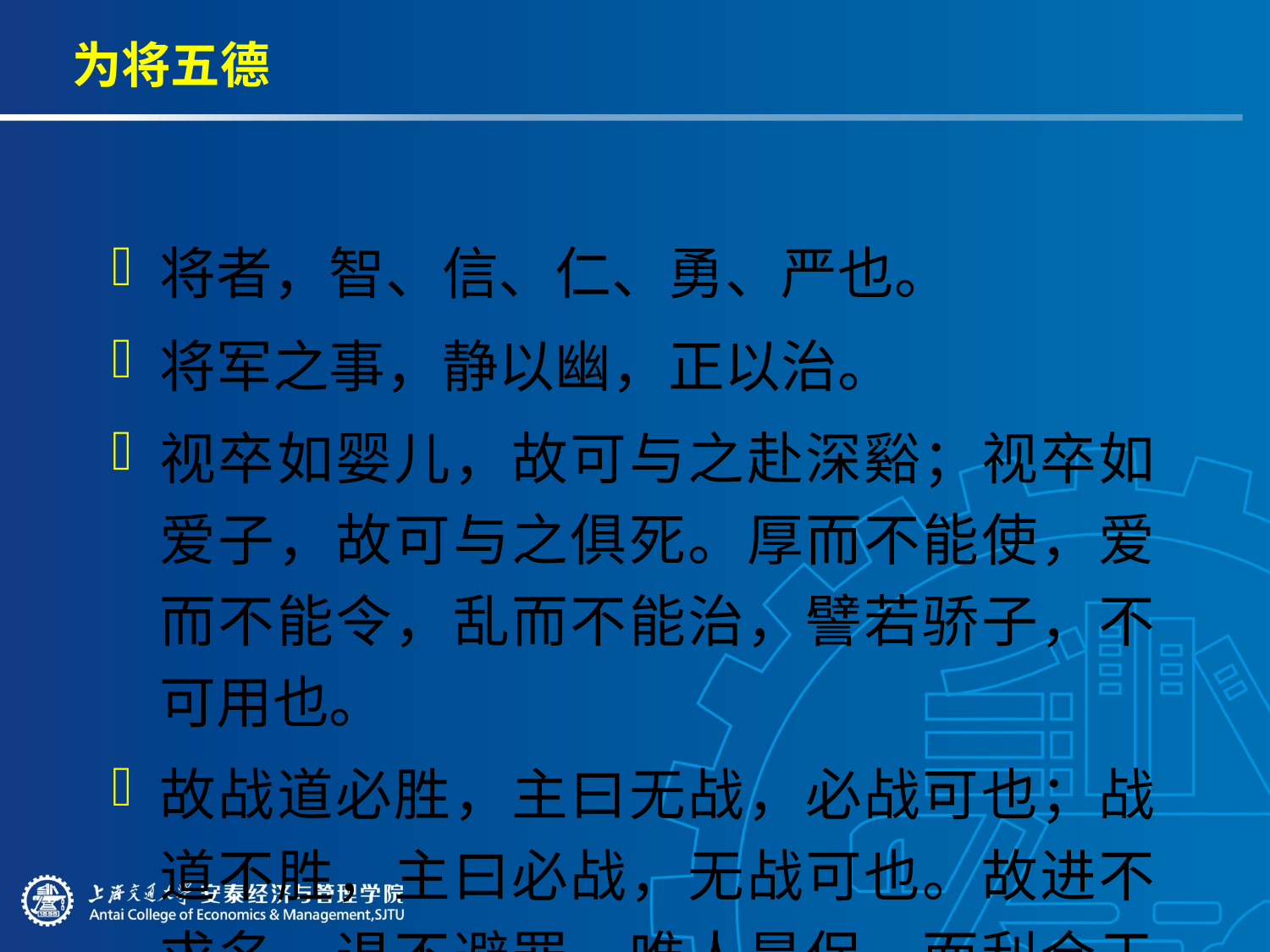

# 为将五德
将者，智、信、仁、勇、严也。
将军之事，静以幽，正以治。
视卒如婴儿，故可与之赴深谿；视卒如爱子，故可与之俱死。厚而不能使，爱而不能令，乱而不能治，譬若骄子，不可用也。
故战道必胜，主曰无战，必战可也；战道不胜，主曰必战，无战可也。故进不求名，退不避罪，唯人是保，而利合于主，国之宝也。”